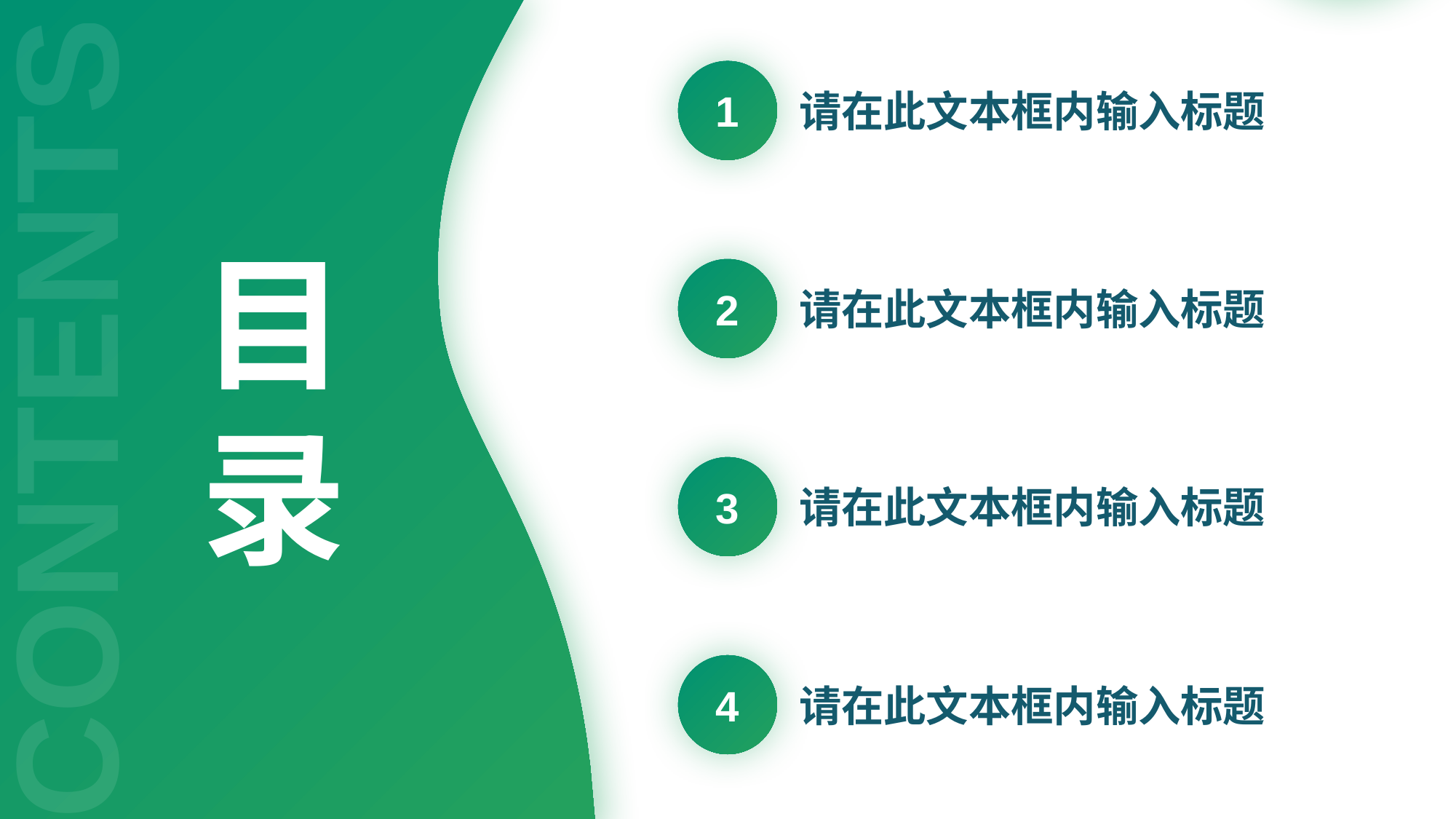

1
请在此文本框内输入标题
目
录
2
请在此文本框内输入标题
CONTENTS
3
请在此文本框内输入标题
4
请在此文本框内输入标题